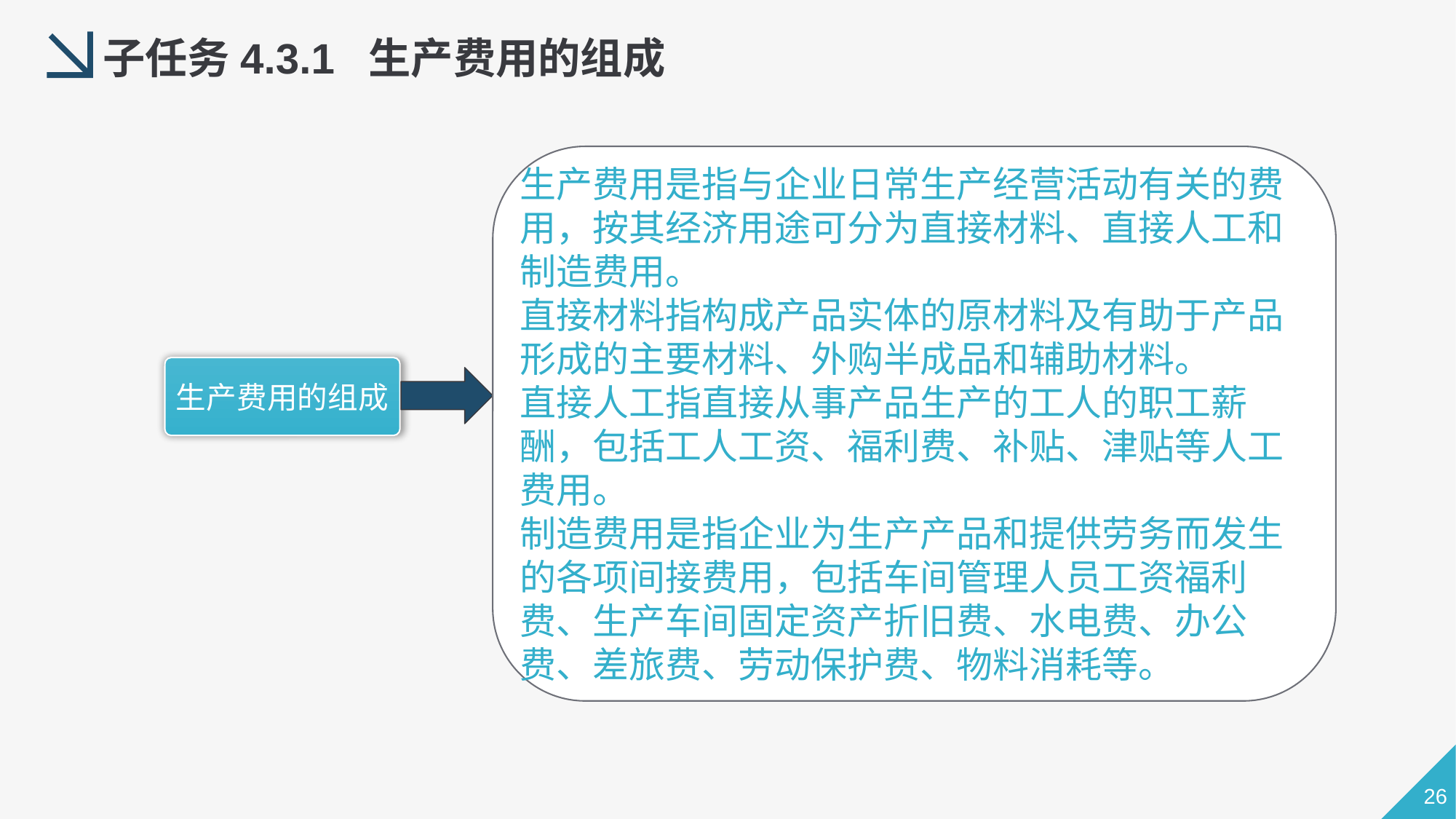

子任务4.3.1  生产费用的组成

生产费用是指与企业日常生产经营活动有关的费用，按其经济用途可分为直接材料、直接人工和制造费用。
直接材料指构成产品实体的原材料及有助于产品形成的主要材料、外购半成品和辅助材料。
直接人工指直接从事产品生产的工人的职工薪酬，包括工人工资、福利费、补贴、津贴等人工费用。
制造费用是指企业为生产产品和提供劳务而发生的各项间接费用，包括车间管理人员工资福利费、生产车间固定资产折旧费、水电费、办公费、差旅费、劳动保护费、物料消耗等。

生产费用的组成